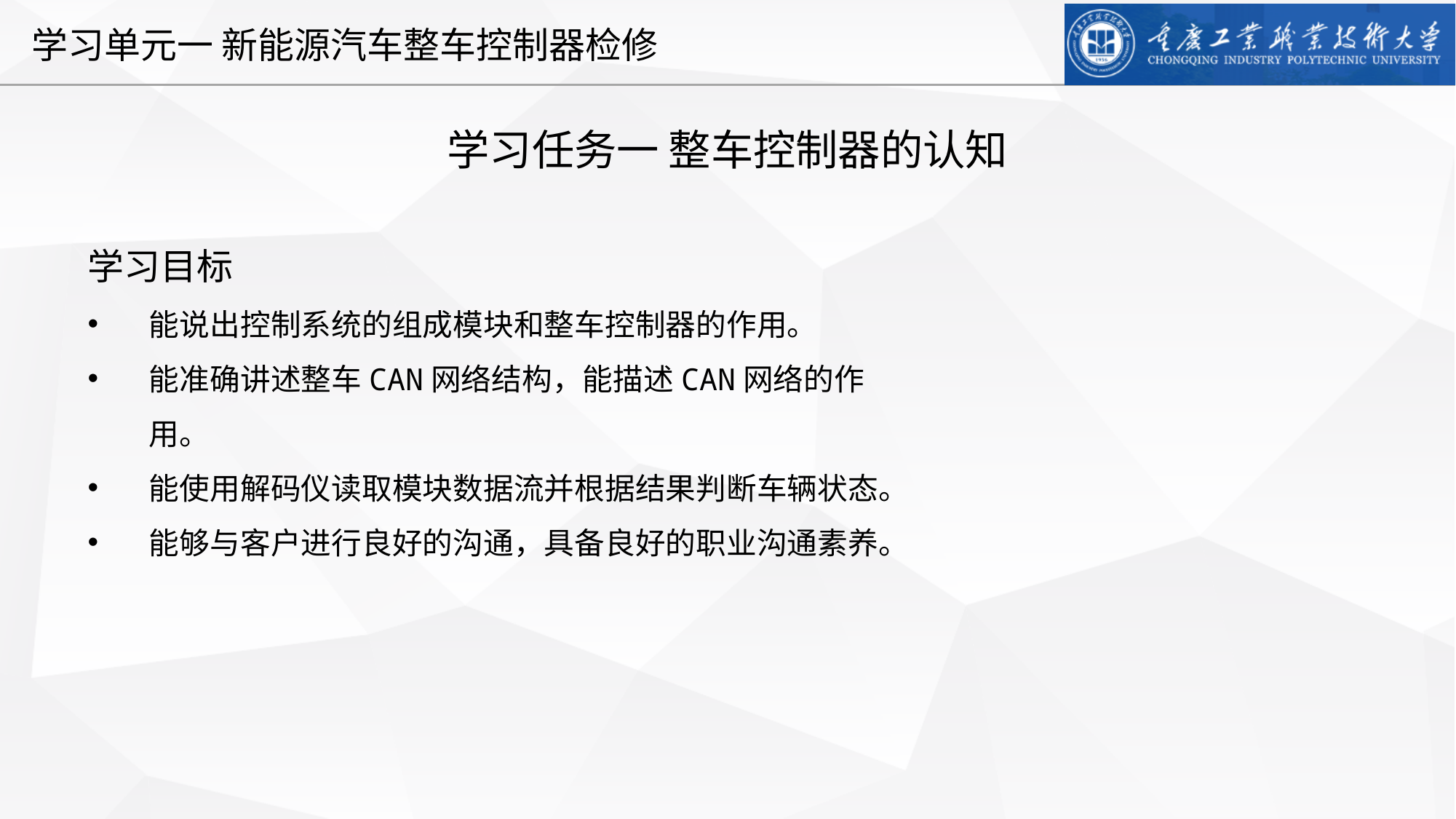

学习任务一 整车控制器的认知
学习目标
能说出控制系统的组成模块和整车控制器的作用。
能准确讲述整车CAN网络结构，能描述CAN网络的作用。
能使用解码仪读取模块数据流并根据结果判断车辆状态。
能够与客户进行良好的沟通，具备良好的职业沟通素养。